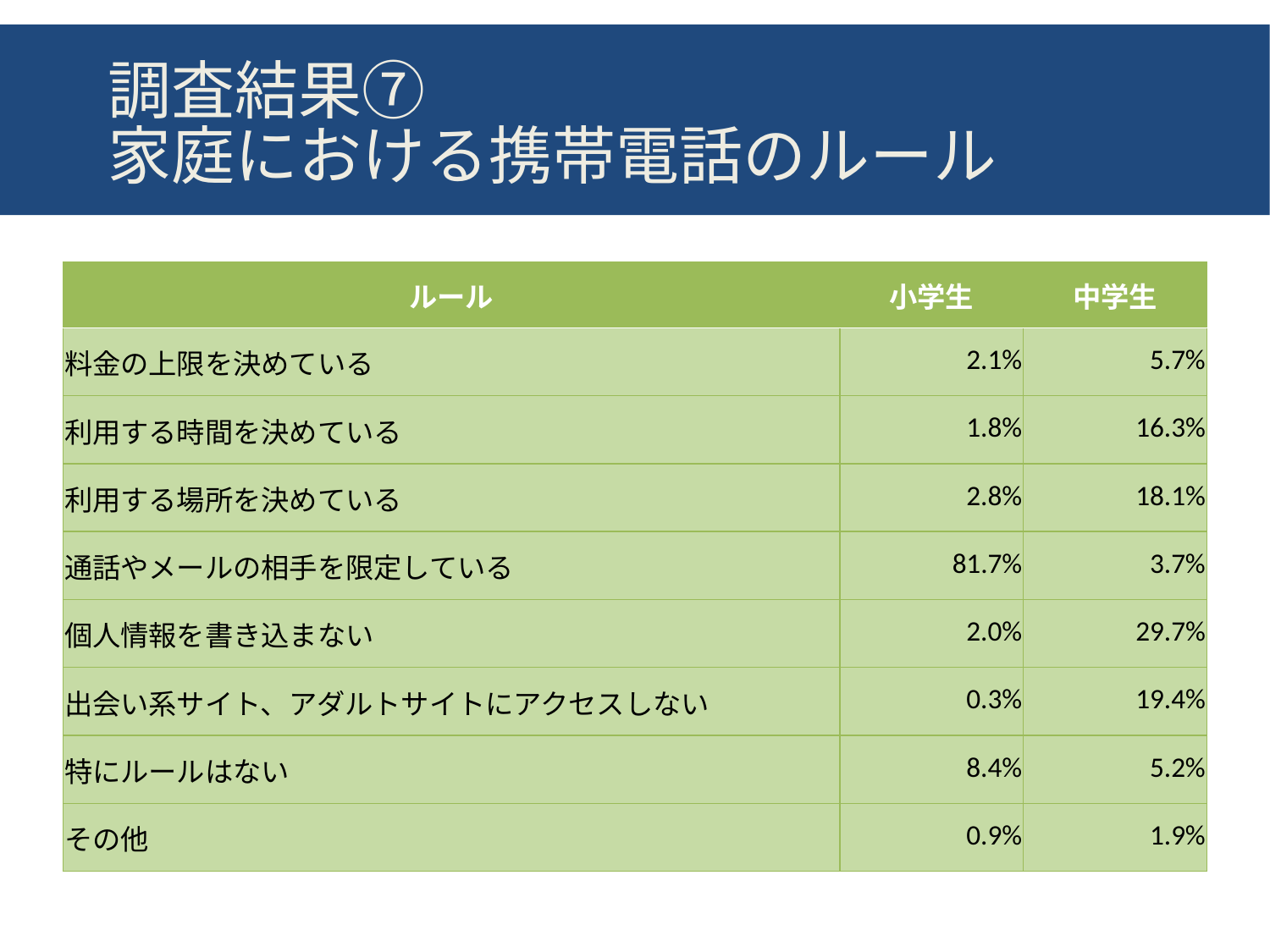

# 調査結果⑦ 家庭における携帯電話のルール
| ルール | 小学生 | 中学生 |
| --- | --- | --- |
| 料金の上限を決めている | 2.1% | 5.7% |
| 利用する時間を決めている | 1.8% | 16.3% |
| 利用する場所を決めている | 2.8% | 18.1% |
| 通話やメールの相手を限定している | 81.7% | 3.7% |
| 個人情報を書き込まない | 2.0% | 29.7% |
| 出会い系サイト、アダルトサイトにアクセスしない | 0.3% | 19.4% |
| 特にルールはない | 8.4% | 5.2% |
| その他 | 0.9% | 1.9% |